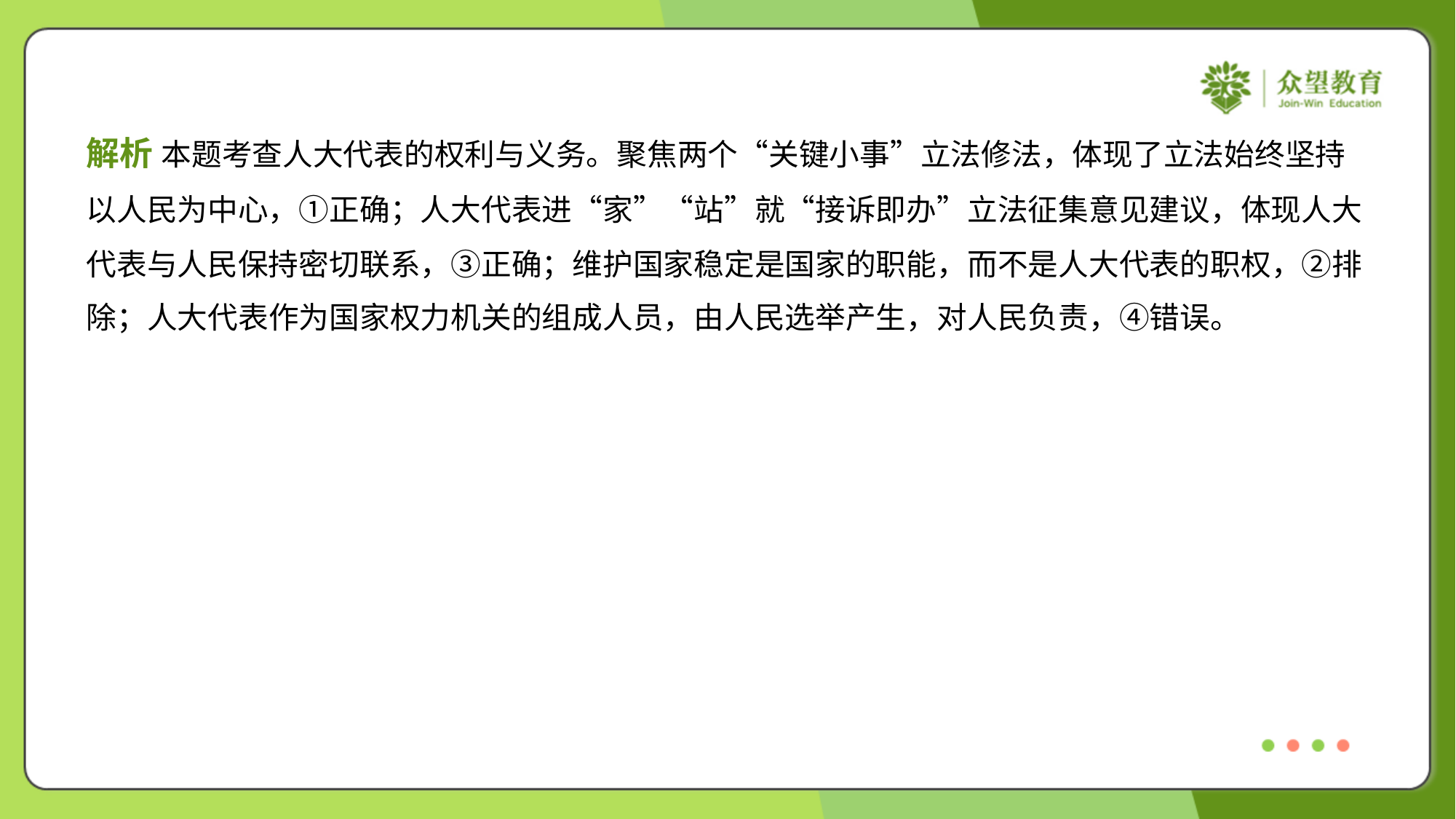

解析 本题考查人大代表的权利与义务。聚焦两个“关键小事”立法修法，体现了立法始终坚持
以人民为中心，①正确；人大代表进“家”“站”就“接诉即办”立法征集意见建议，体现人大
代表与人民保持密切联系，③正确；维护国家稳定是国家的职能，而不是人大代表的职权，②排
除；人大代表作为国家权力机关的组成人员，由人民选举产生，对人民负责，④错误。